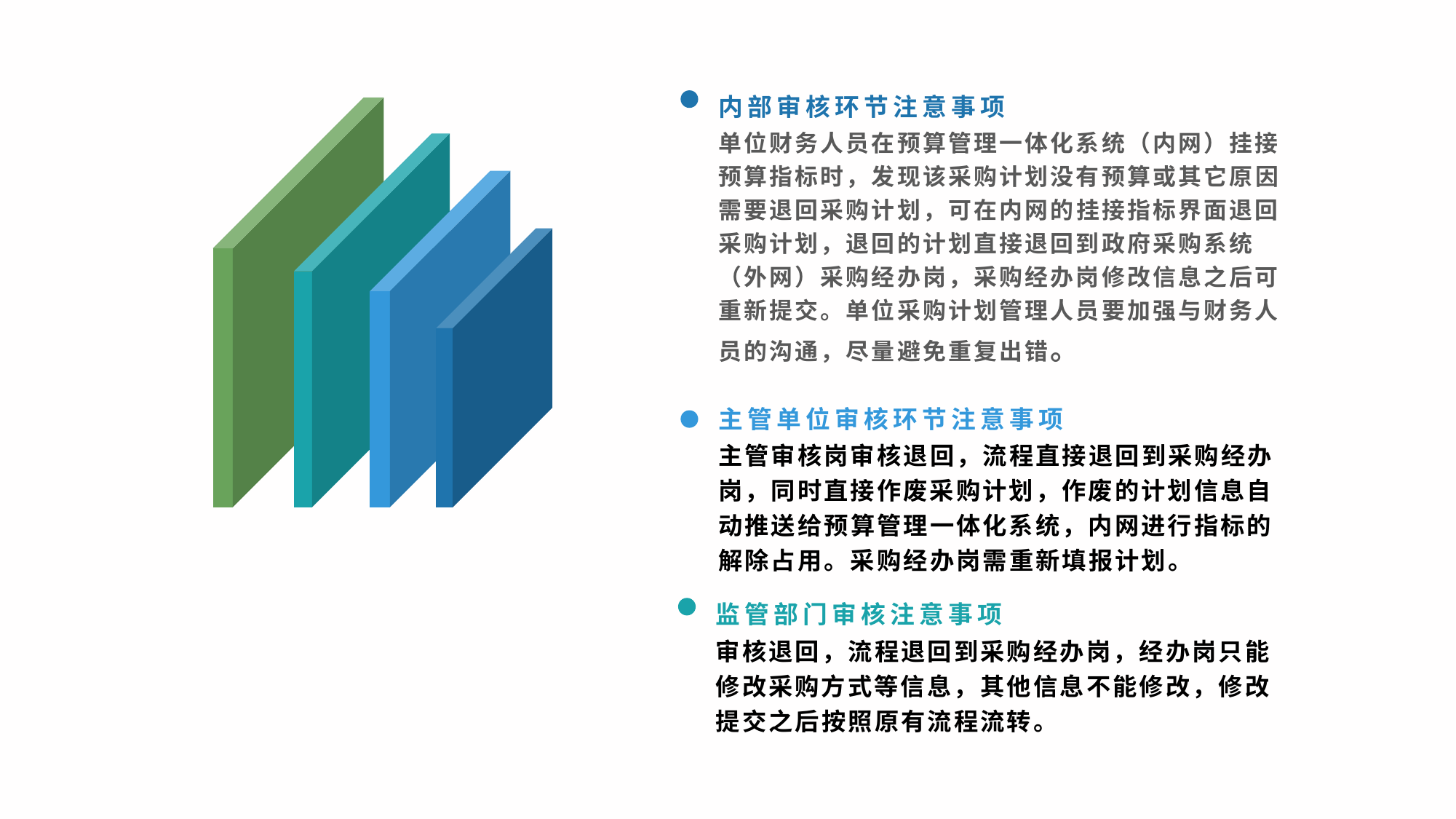

内部审核环节注意事项

单位财务人员在预算管理一体化系统（内网）挂接预算指标时，发现该采购计划没有预算或其它原因需要退回采购计划，可在内网的挂接指标界面退回采购计划，退回的计划直接退回到政府采购系统（外网）采购经办岗，采购经办岗修改信息之后可重新提交。单位采购计划管理人员要加强与财务人员的沟通，尽量避免重复出错。

主管单位审核环节注意事项

主管审核岗审核退回，流程直接退回到采购经办岗，同时直接作废采购计划，作废的计划信息自动推送给预算管理一体化系统，内网进行指标的解除占用。采购经办岗需重新填报计划。
监管部门审核注意事项

审核退回，流程退回到采购经办岗，经办岗只能修改采购方式等信息，其他信息不能修改，修改提交之后按照原有流程流转。